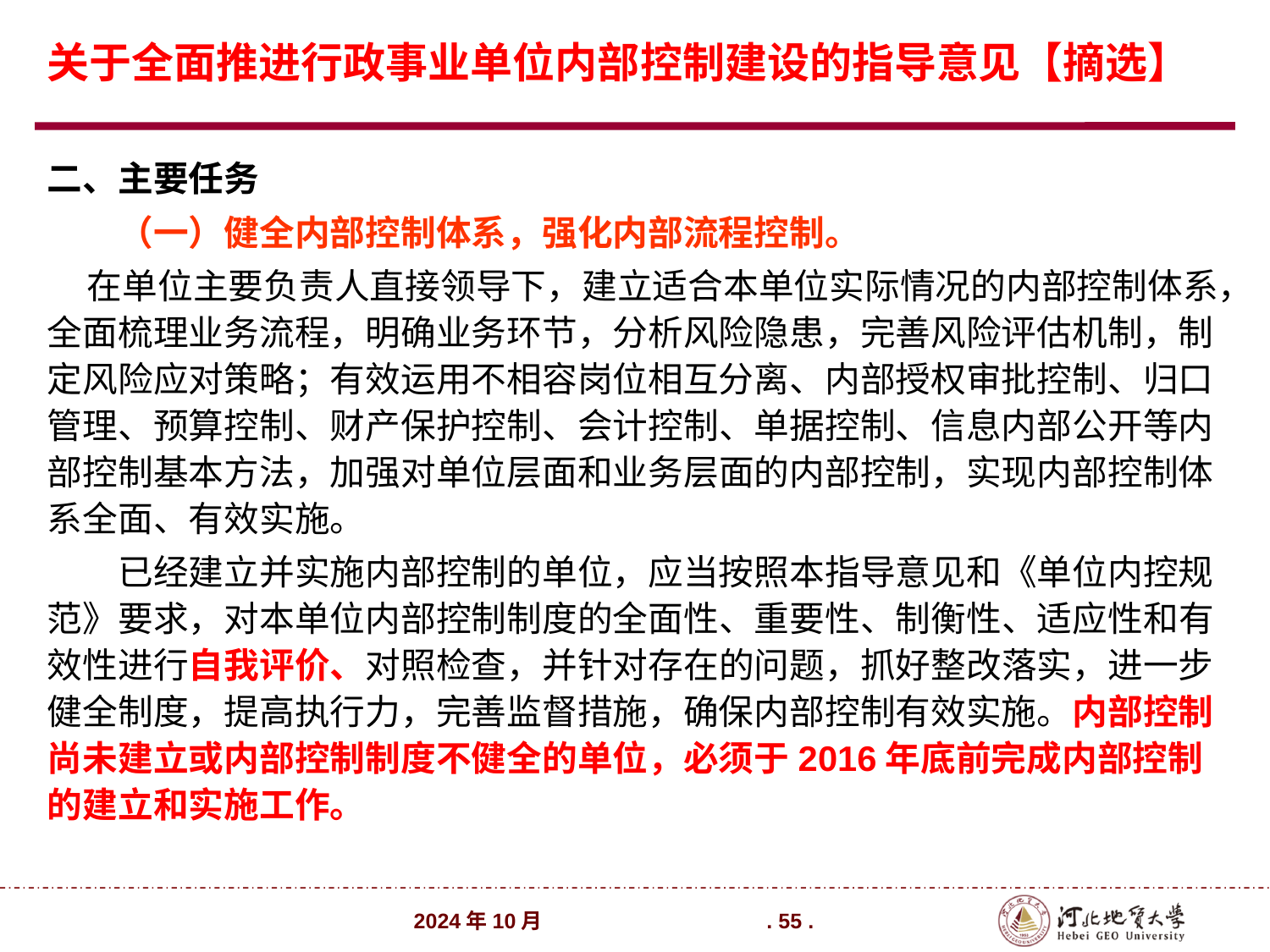

# 关于全面推进行政事业单位内部控制建设的指导意见【摘选】
二、主要任务
　　（一）健全内部控制体系，强化内部流程控制。
    在单位主要负责人直接领导下，建立适合本单位实际情况的内部控制体系，全面梳理业务流程，明确业务环节，分析风险隐患，完善风险评估机制，制定风险应对策略；有效运用不相容岗位相互分离、内部授权审批控制、归口管理、预算控制、财产保护控制、会计控制、单据控制、信息内部公开等内部控制基本方法，加强对单位层面和业务层面的内部控制，实现内部控制体系全面、有效实施。
　　已经建立并实施内部控制的单位，应当按照本指导意见和《单位内控规范》要求，对本单位内部控制制度的全面性、重要性、制衡性、适应性和有效性进行自我评价、对照检查，并针对存在的问题，抓好整改落实，进一步健全制度，提高执行力，完善监督措施，确保内部控制有效实施。内部控制尚未建立或内部控制制度不健全的单位，必须于2016年底前完成内部控制的建立和实施工作。
2024年10月                                             . 55 .